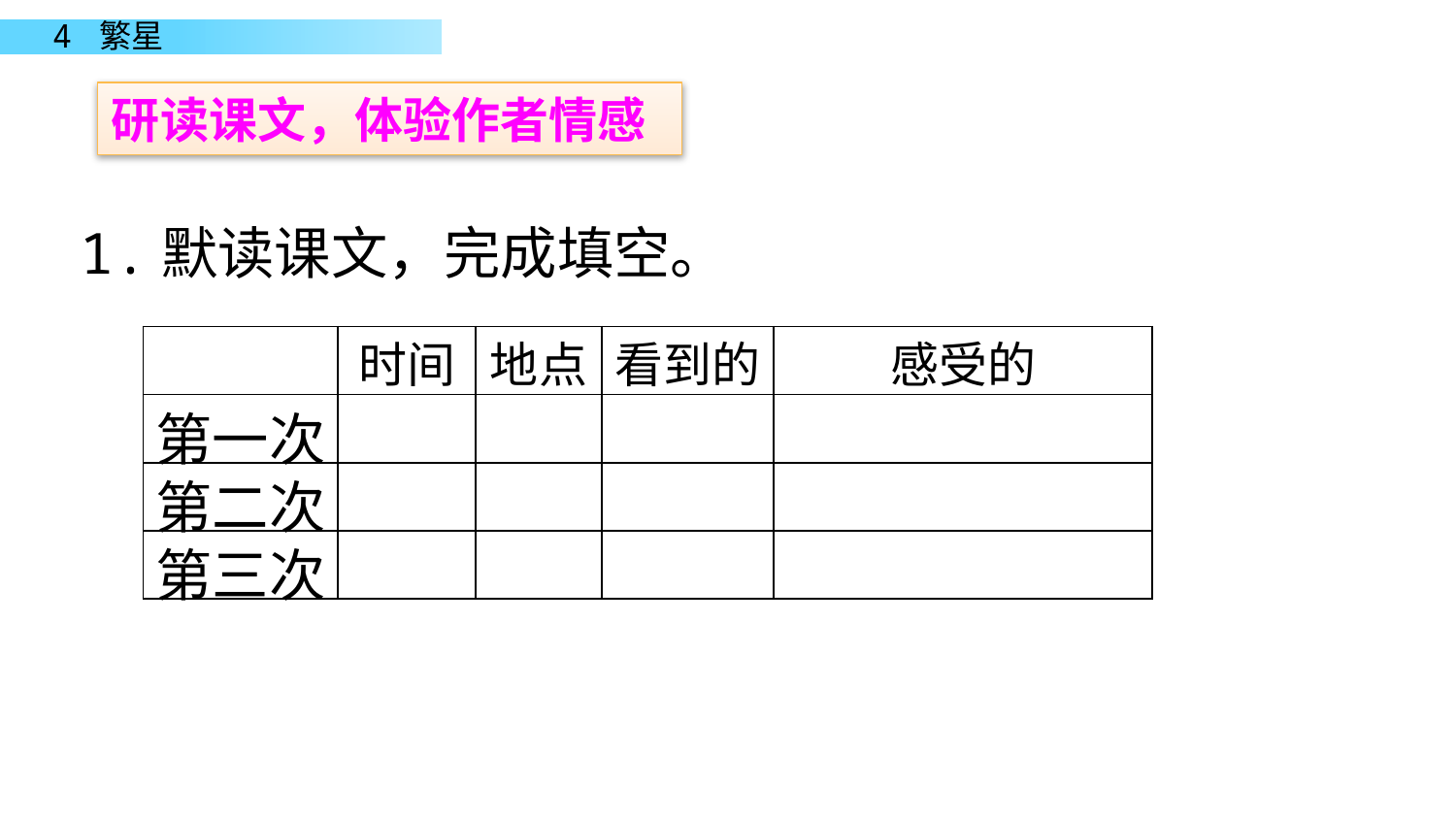

研读课文，体验作者情感
1.默读课文，完成填空。
|  | 时间 | 地点 | 看到的 | 感受的 |
| --- | --- | --- | --- | --- |
| 第一次 |  |  |  |  |
| 第二次 |  |  |  |  |
| 第三次 |  |  |  |  |